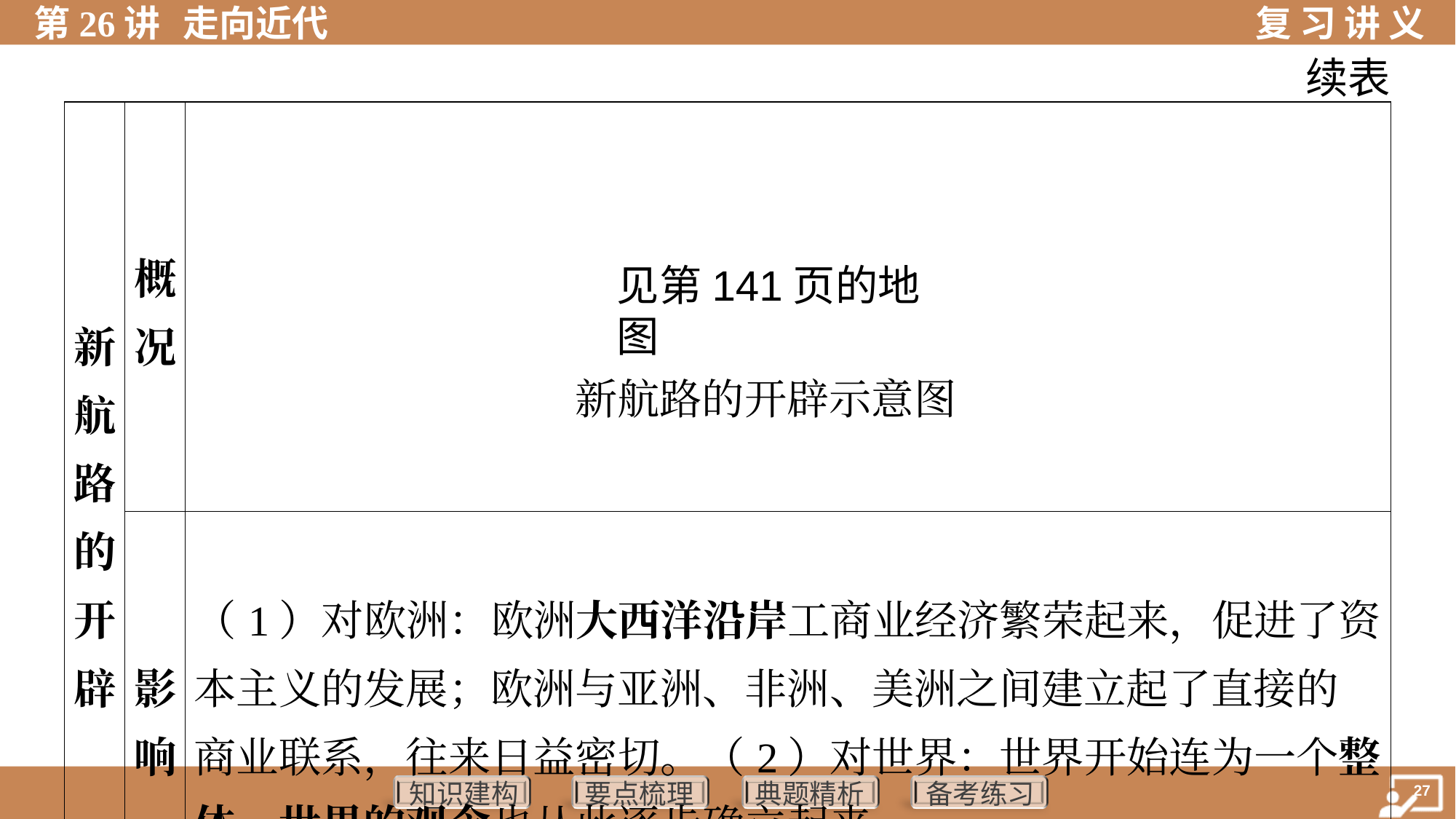

续表
| 新 航 路 的 开 辟 | 概 况 | \_\_\_\_\_\_\_\_\_\_\_\_\_\_\_\_\_\_\_\_\_\_\_\_\_\_\_\_\_\_\_\_\_\_\_\_\_\_\_\_\_\_\_\_\_\_\_\_\_\_\_\_\_\_\_\_\_\_\_\_\_\_\_\_\_\_\_\_\_\_\_\_\_\_\_\_\_\_\_\_\_\_\_\_\_\_\_\_\_\_\_\_\_\_ |  |  |  |
| --- | --- | --- | --- | --- | --- |
|  | 影 响 | （1）对欧洲：欧洲大西洋沿岸工商业经济繁荣起来，促进了资 本主义的发展；欧洲与亚洲、非洲、美洲之间建立起了直接的 商业联系，往来日益密切。（2）对世界：世界开始连为一个整 体，世界的观念也从此逐步确立起来 |  |  |  |
见第141页的地图
新航路的开辟示意图